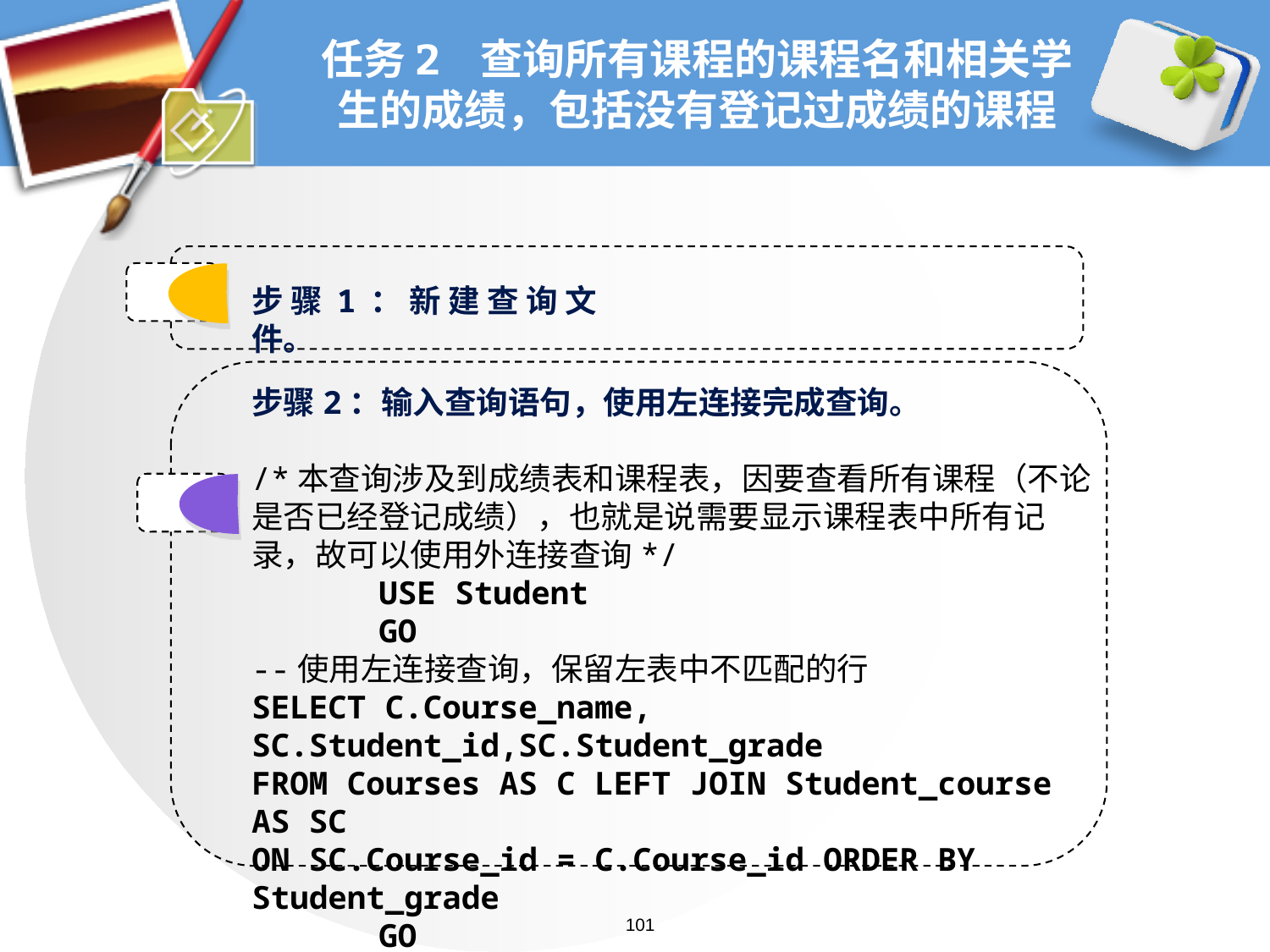

# 任务2    查询所有课程的课程名和相关学生的成绩，包括没有登记过成绩的课程

步骤1：新建查询文件。

步骤2：输入查询语句，使用左连接完成查询。

/*本查询涉及到成绩表和课程表，因要查看所有课程（不论是否已经登记成绩），也就是说需要显示课程表中所有记录，故可以使用外连接查询*/
	USE Student
	GO
--使用左连接查询，保留左表中不匹配的行
SELECT C.Course_name, SC.Student_id,SC.Student_grade
FROM Courses AS C LEFT JOIN Student_course AS SC
ON SC.Course_id = C.Course_id ORDER BY Student_grade
	GO

101